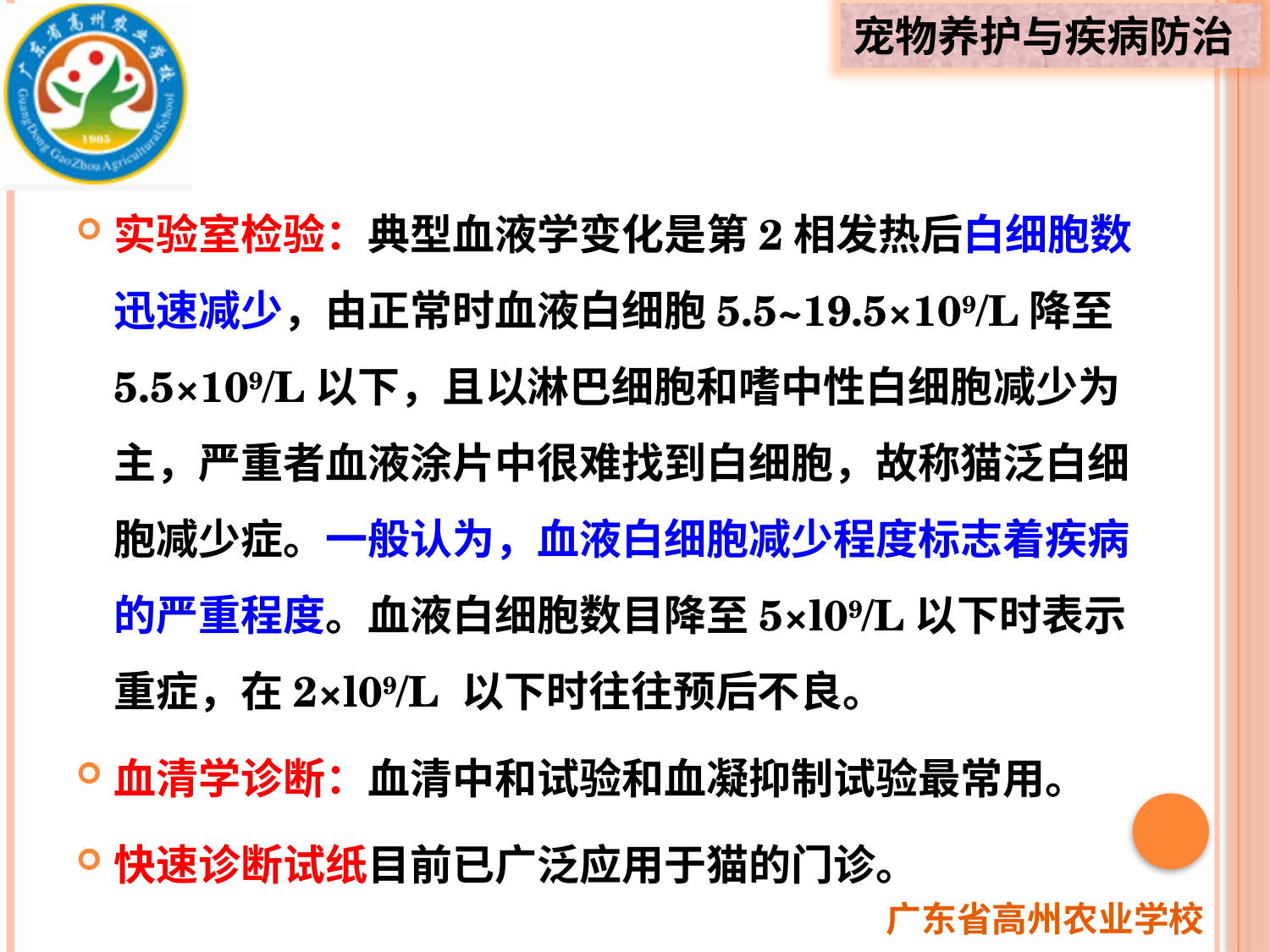

实验室检验：典型血液学变化是第2相发热后白细胞数迅速减少，由正常时血液白细胞5.5~19.5×109/L降至5.5×109/L以下，且以淋巴细胞和嗜中性白细胞减少为主，严重者血液涂片中很难找到白细胞，故称猫泛白细胞减少症。一般认为，血液白细胞减少程度标志着疾病的严重程度。血液白细胞数目降至5×l09/L以下时表示重症，在2×l09/L 以下时往往预后不良。
血清学诊断：血清中和试验和血凝抑制试验最常用。
快速诊断试纸目前已广泛应用于猫的门诊。